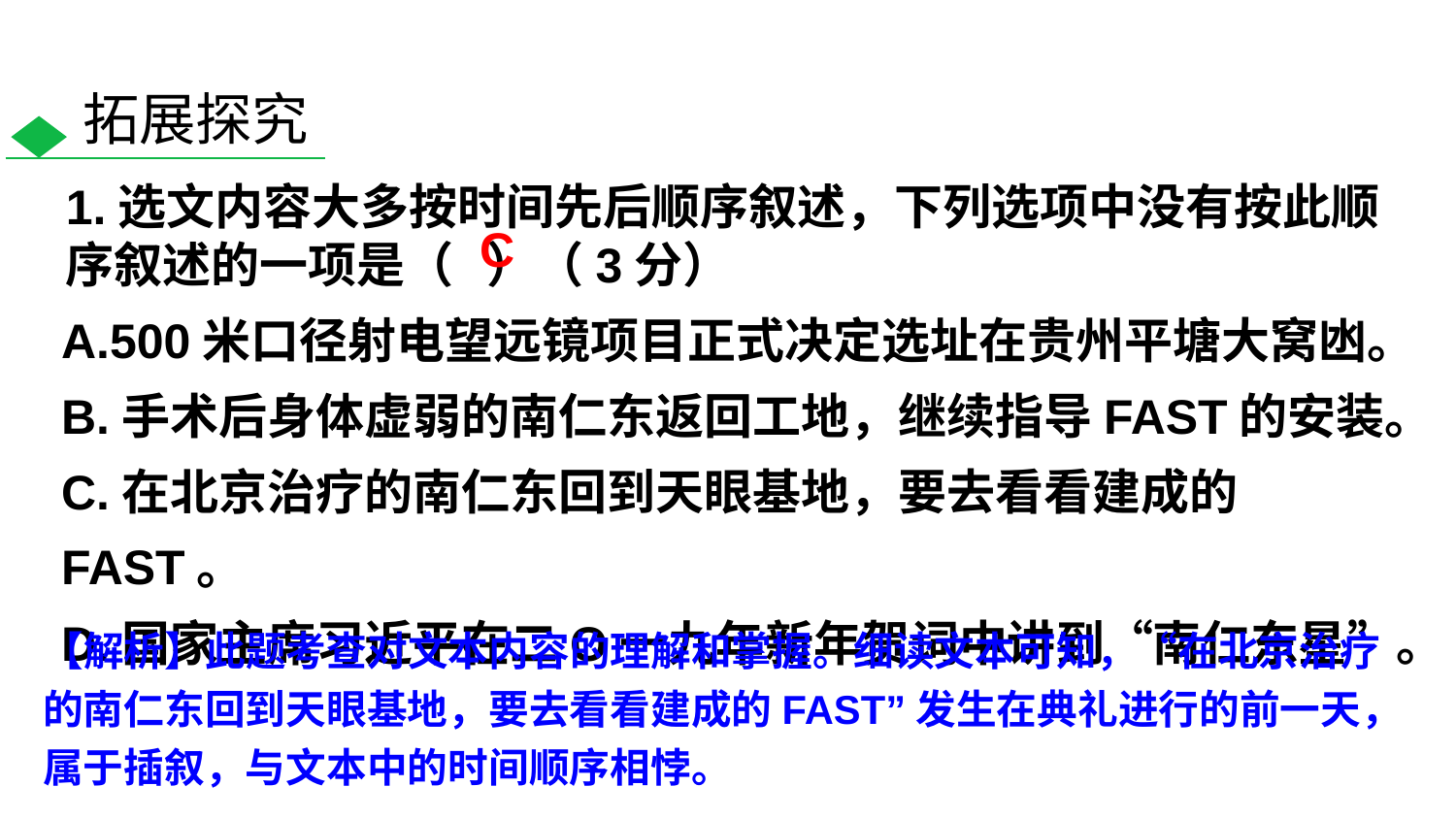

拓展探究

1.选文内容大多按时间先后顺序叙述，下列选项中没有按此顺序叙述的一项是（   ）（3分）
C
A.500米口径射电望远镜项目正式决定选址在贵州平塘大窝凼。
B.手术后身体虚弱的南仁东返回工地，继续指导FAST的安装。
C.在北京治疗的南仁东回到天眼基地，要去看看建成的FAST。
D.国家主席习近平在二O一九年新年贺词中讲到“南仁东星”。
【解析】此题考查对文本内容的理解和掌握。细读文本可知，“在北京治疗的南仁东回到天眼基地，要去看看建成的FAST”发生在典礼进行的前一天，属于插叙，与文本中的时间顺序相悖。